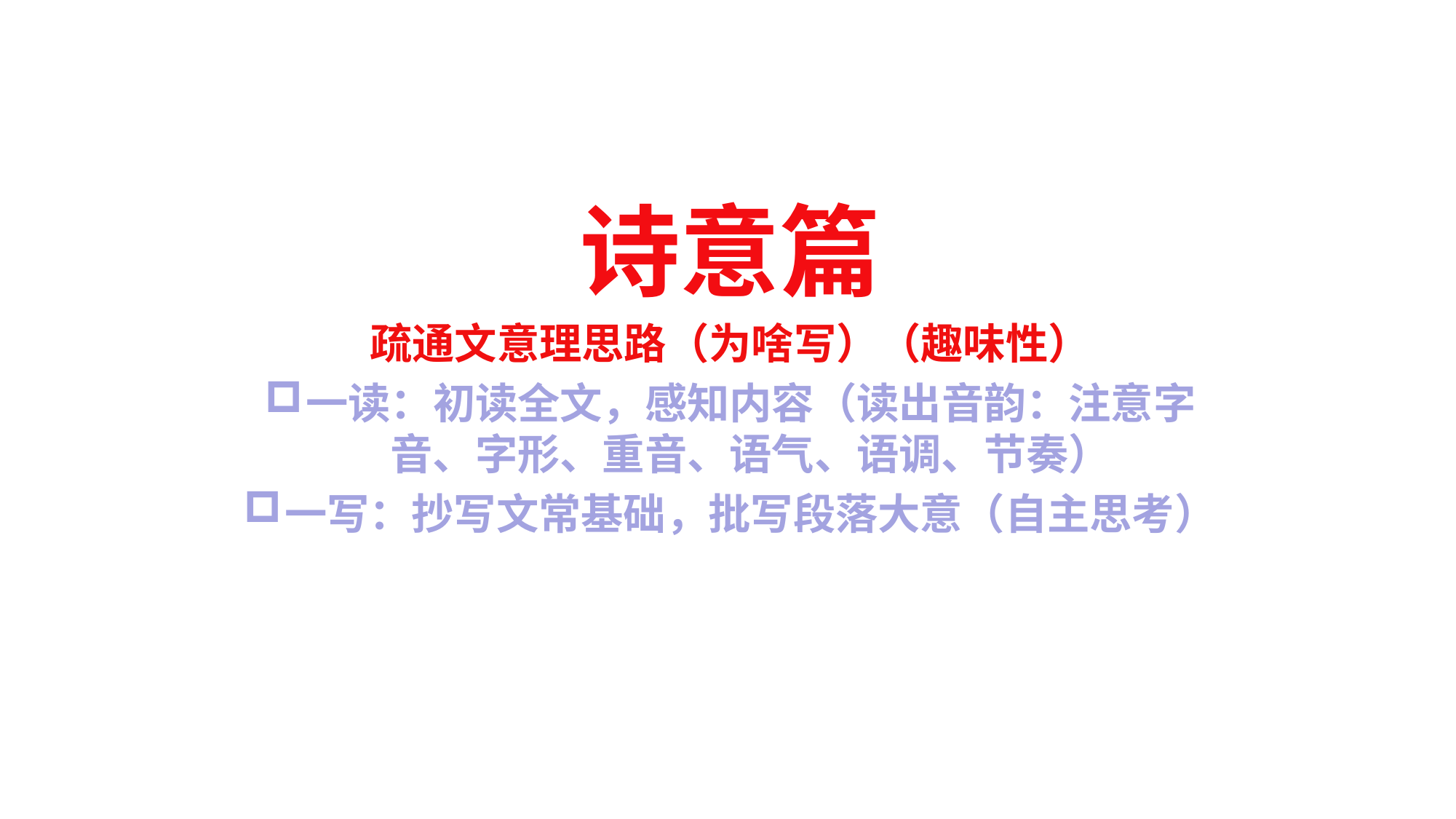

诗意篇
疏通文意理思路（为啥写）（趣味性）
一读：初读全文，感知内容（读出音韵：注意字音、字形、重音、语气、语调、节奏）
一写：抄写文常基础，批写段落大意（自主思考）